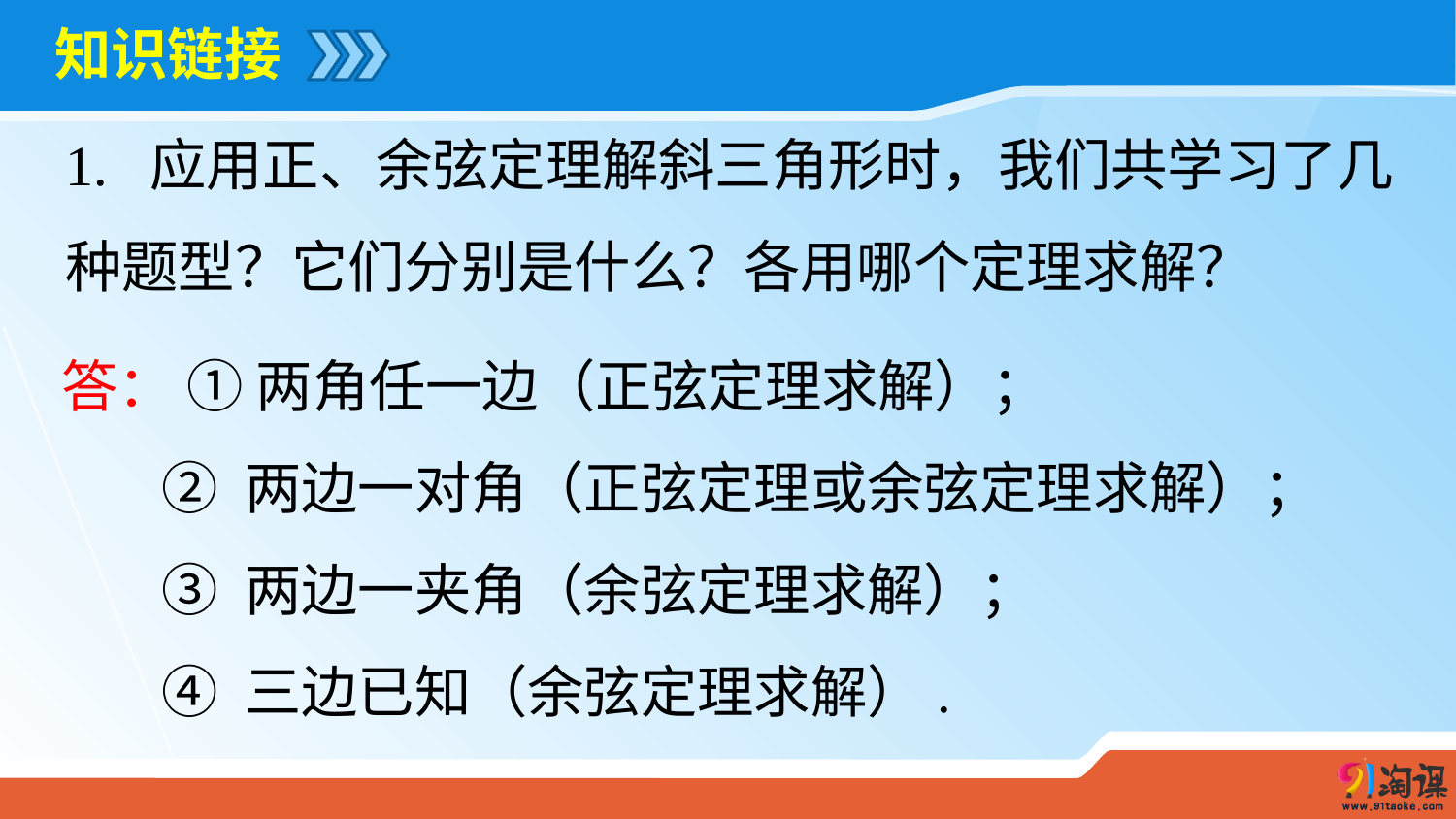

# 知识链接
1.  应用正、余弦定理解斜三角形时，我们共学习了几种题型？它们分别是什么？各用哪个定理求解？
答： ① 两角任一边（正弦定理求解）；
        ② 两边一对角（正弦定理或余弦定理求解）；
        ③ 两边一夹角（余弦定理求解）；
        ④ 三边已知（余弦定理求解）.